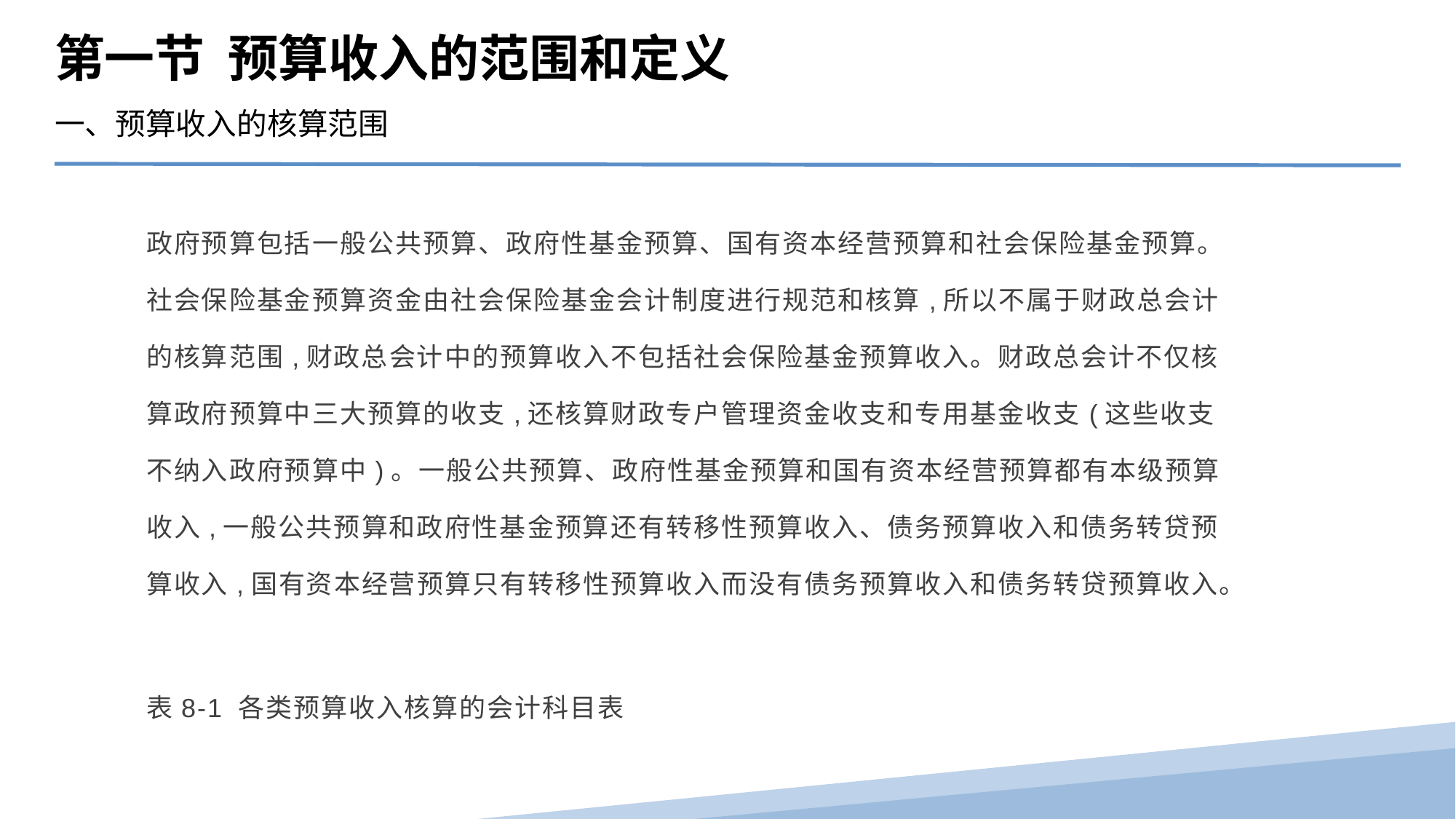

第一节  预算收入的范围和定义
一、预算收入的核算范围
政府预算包括一般公共预算、政府性基金预算、国有资本经营预算和社会保险基金预算。社会保险基金预算资金由社会保险基金会计制度进行规范和核算,所以不属于财政总会计的核算范围,财政总会计中的预算收入不包括社会保险基金预算收入。财政总会计不仅核算政府预算中三大预算的收支,还核算财政专户管理资金收支和专用基金收支(这些收支不纳入政府预算中)。一般公共预算、政府性基金预算和国有资本经营预算都有本级预算收入,一般公共预算和政府性基金预算还有转移性预算收入、债务预算收入和债务转贷预算收入,国有资本经营预算只有转移性预算收入而没有债务预算收入和债务转贷预算收入。

表8-1 各类预算收入核算的会计科目表